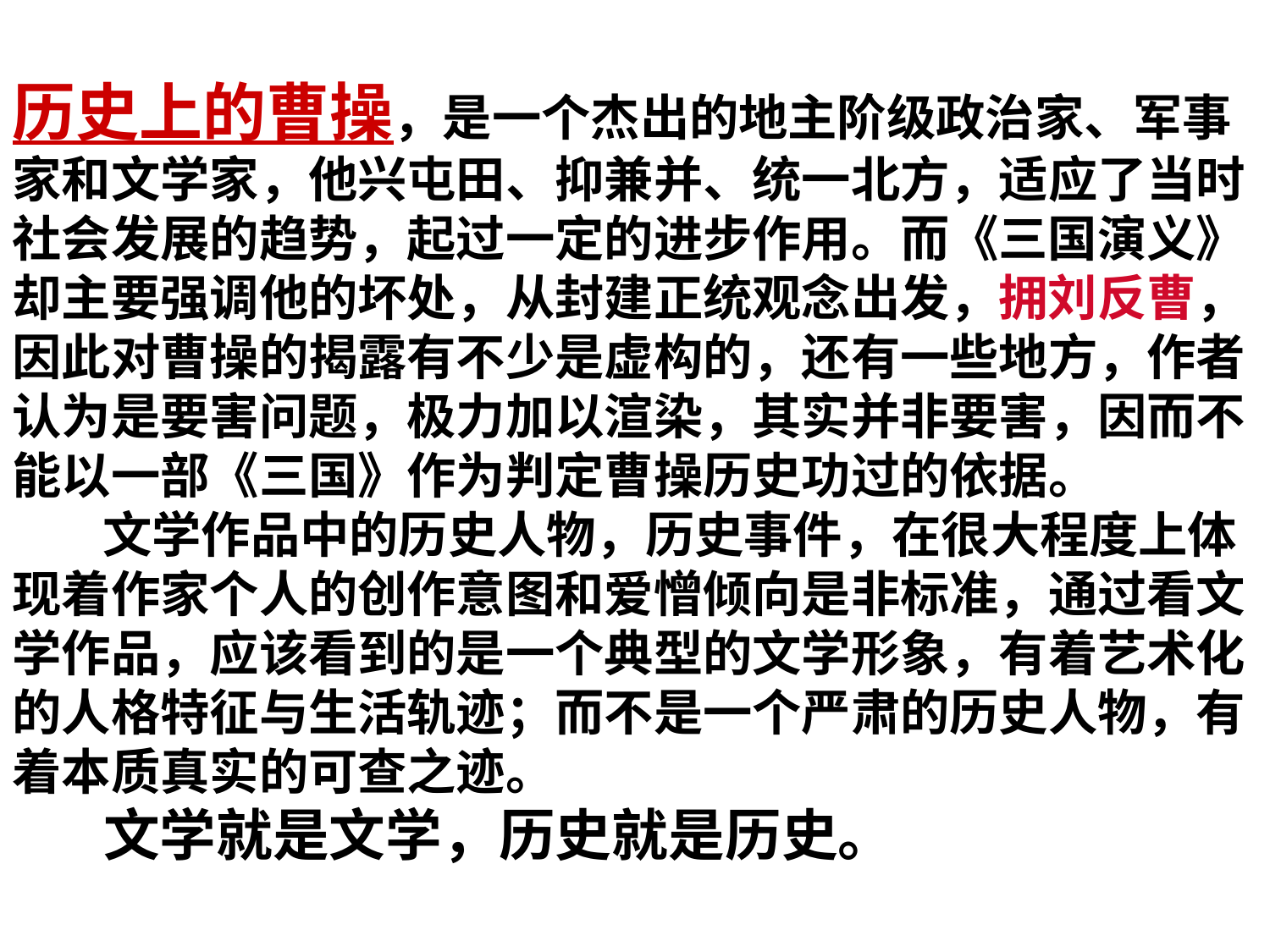

历史上的曹操，是一个杰出的地主阶级政治家、军事家和文学家，他兴屯田、抑兼并、统一北方，适应了当时社会发展的趋势，起过一定的进步作用。而《三国演义》却主要强调他的坏处，从封建正统观念出发，拥刘反曹，因此对曹操的揭露有不少是虚构的，还有一些地方，作者认为是要害问题，极力加以渲染，其实并非要害，因而不能以一部《三国》作为判定曹操历史功过的依据。
       文学作品中的历史人物，历史事件，在很大程度上体现着作家个人的创作意图和爱憎倾向是非标准，通过看文学作品，应该看到的是一个典型的文学形象，有着艺术化的人格特征与生活轨迹；而不是一个严肃的历史人物，有着本质真实的可查之迹。
      文学就是文学，历史就是历史。